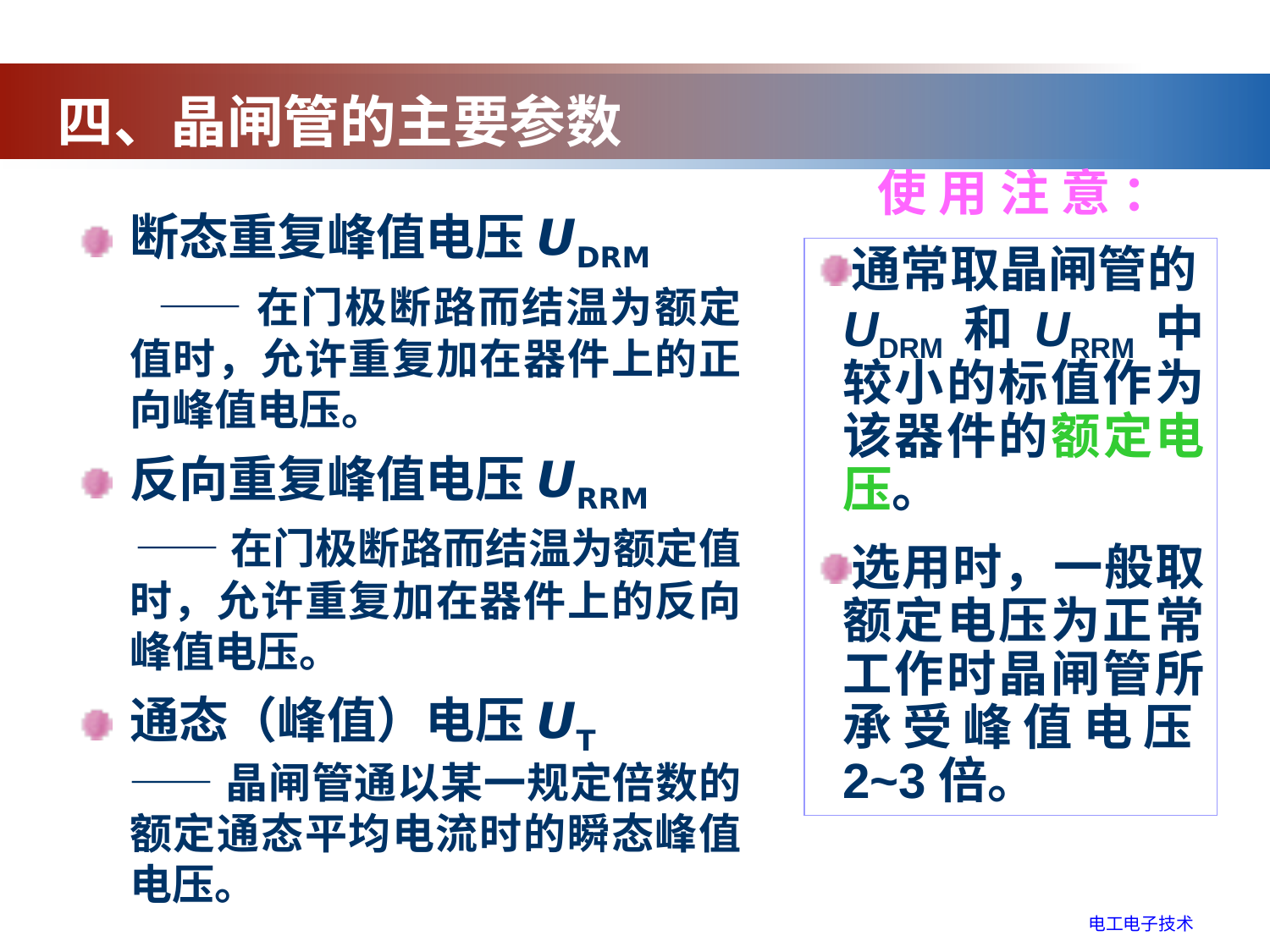

四、晶闸管的主要参数
使用注意：
断态重复峰值电压UDRM
      ——在门极断路而结温为额定值时，允许重复加在器件上的正向峰值电压。
反向重复峰值电压URRM
     ——在门极断路而结温为额定值时，允许重复加在器件上的反向峰值电压。
通态（峰值）电压UT
     ——晶闸管通以某一规定倍数的额定通态平均电流时的瞬态峰值电压。
通常取晶闸管的UDRM和URRM中较小的标值作为该器件的额定电压。
选用时，一般取额定电压为正常工作时晶闸管所承受峰值电压2~3倍。
电工电子技术